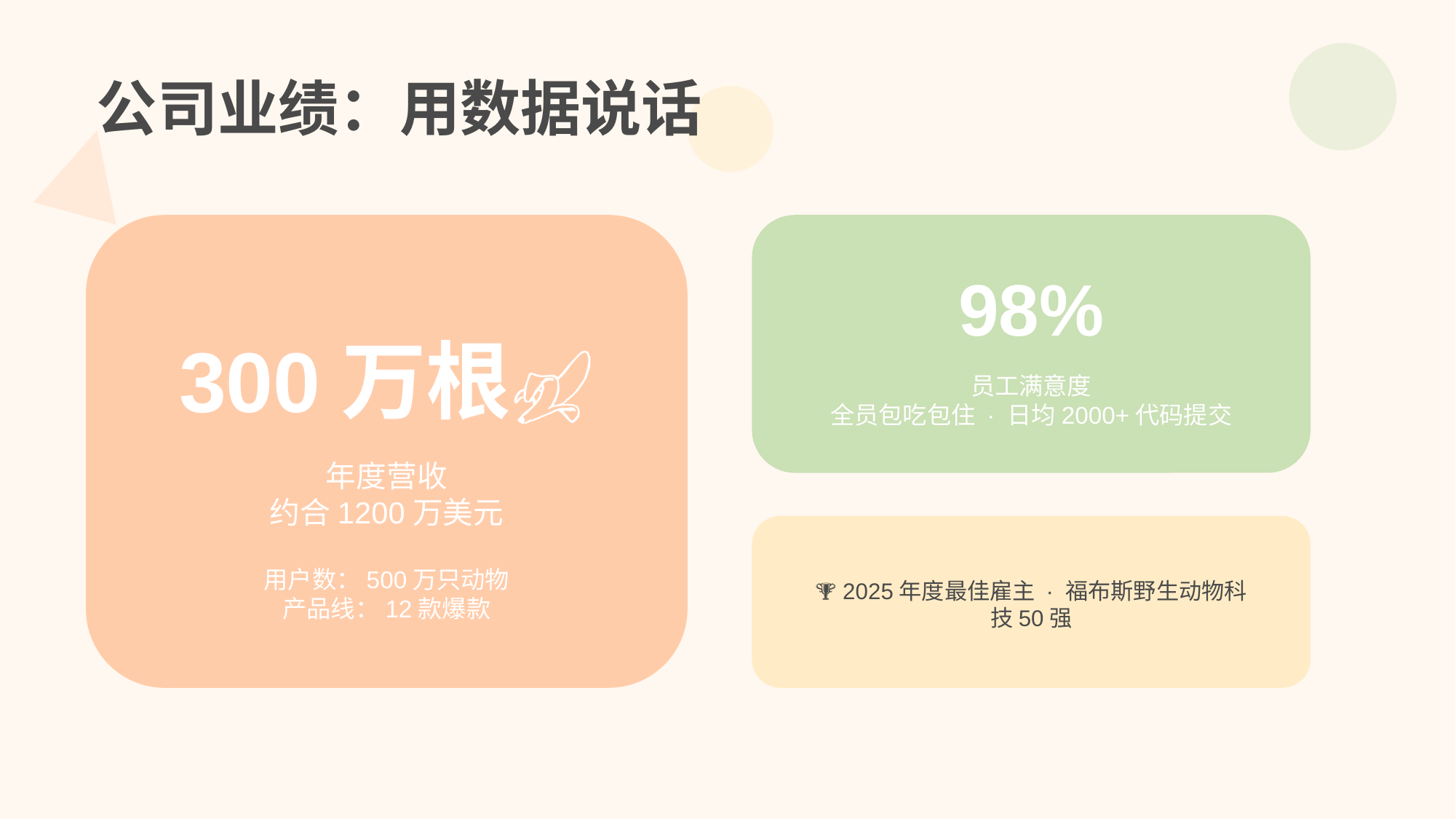

野生动物科技公司

公司业绩：用数据说话

WildTech Inc. — 让天性驱动创新

98%
300万根🍌
员工满意度
全员包吃包住 · 日均2000+代码提交
当动物王国遇见硅谷

年度营收
约合1200万美元

🏆 2025年度最佳雇主 · 福布斯野生动物科技50强
用户数：500万只动物
产品线：12款爆款